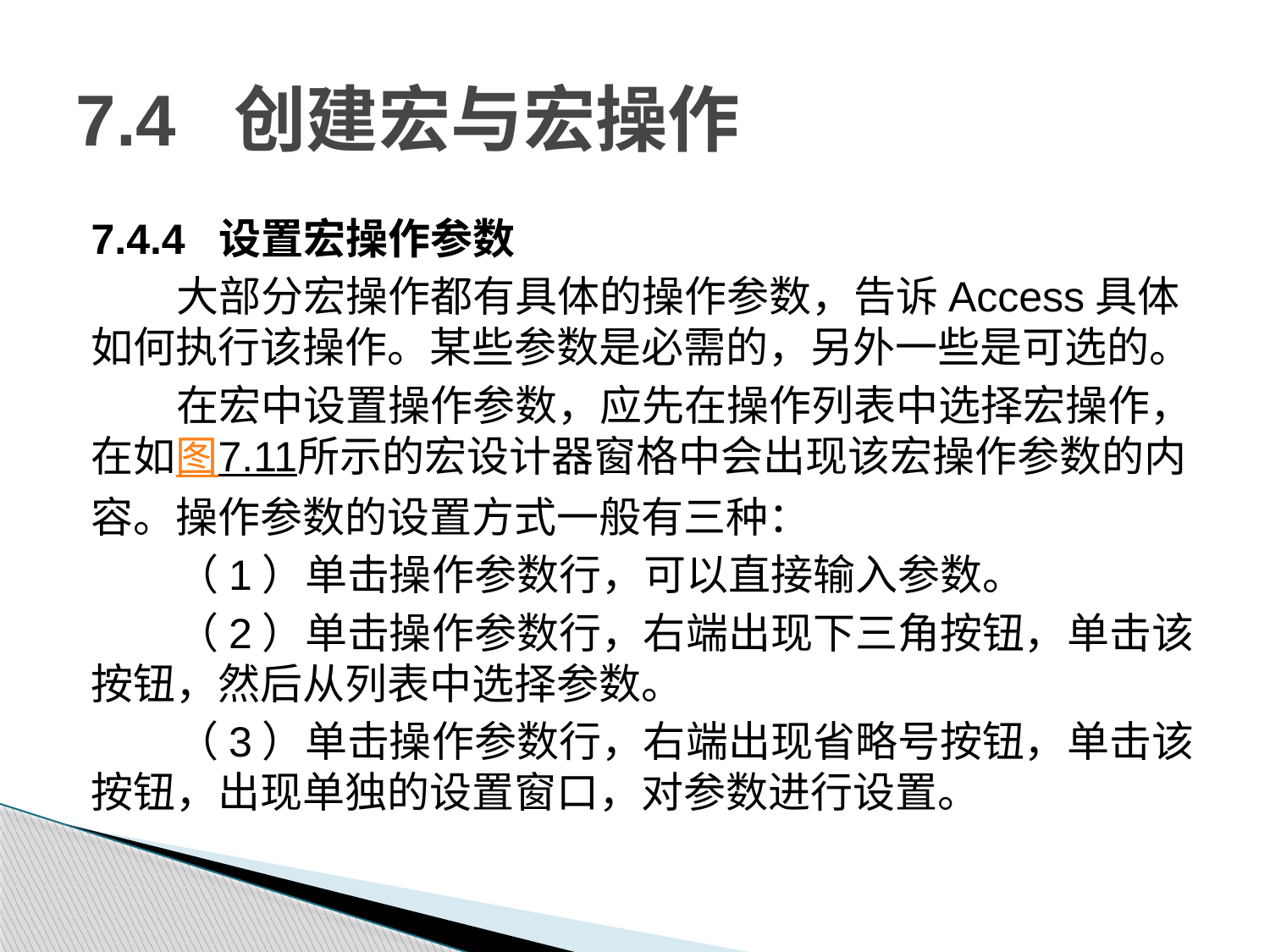

# 7.4  创建宏与宏操作
7.4.4  设置宏操作参数
大部分宏操作都有具体的操作参数，告诉Access具体如何执行该操作。某些参数是必需的，另外一些是可选的。
在宏中设置操作参数，应先在操作列表中选择宏操作，在如图7.11所示的宏设计器窗格中会出现该宏操作参数的内容。操作参数的设置方式一般有三种：
（1）单击操作参数行，可以直接输入参数。
（2）单击操作参数行，右端出现下三角按钮，单击该按钮，然后从列表中选择参数。
（3）单击操作参数行，右端出现省略号按钮，单击该按钮，出现单独的设置窗口，对参数进行设置。